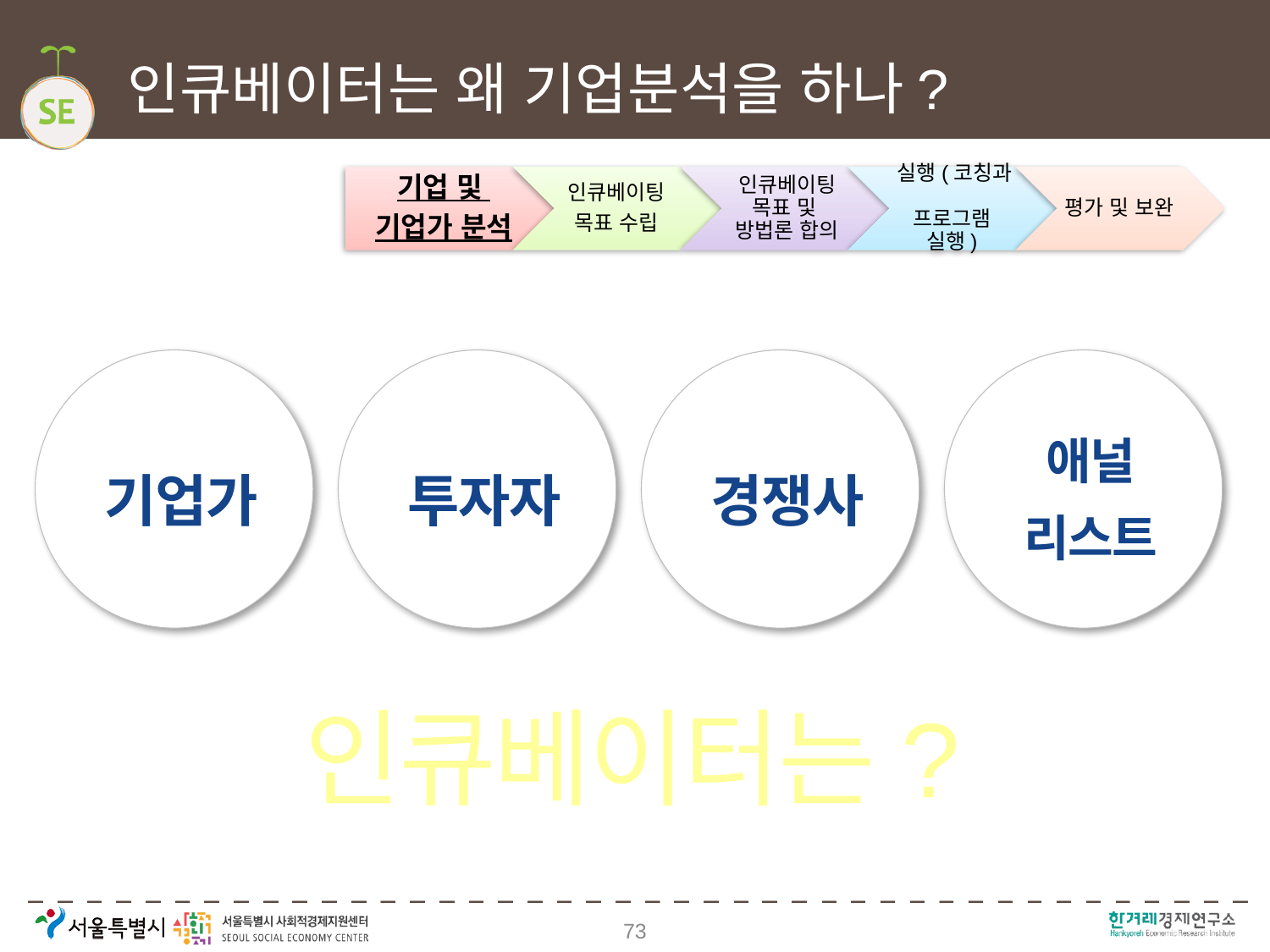

# 인큐베이터는 왜 기업분석을 하나?
기업 및
기업가 분석
인큐베이팅
목표 수립
인큐베이팅
목표 및
방법론 합의
실행(코칭과
프로그램
실행)
평가 및 보완
기업가
투자자
경쟁사
애널
리스트
인큐베이터는?
73